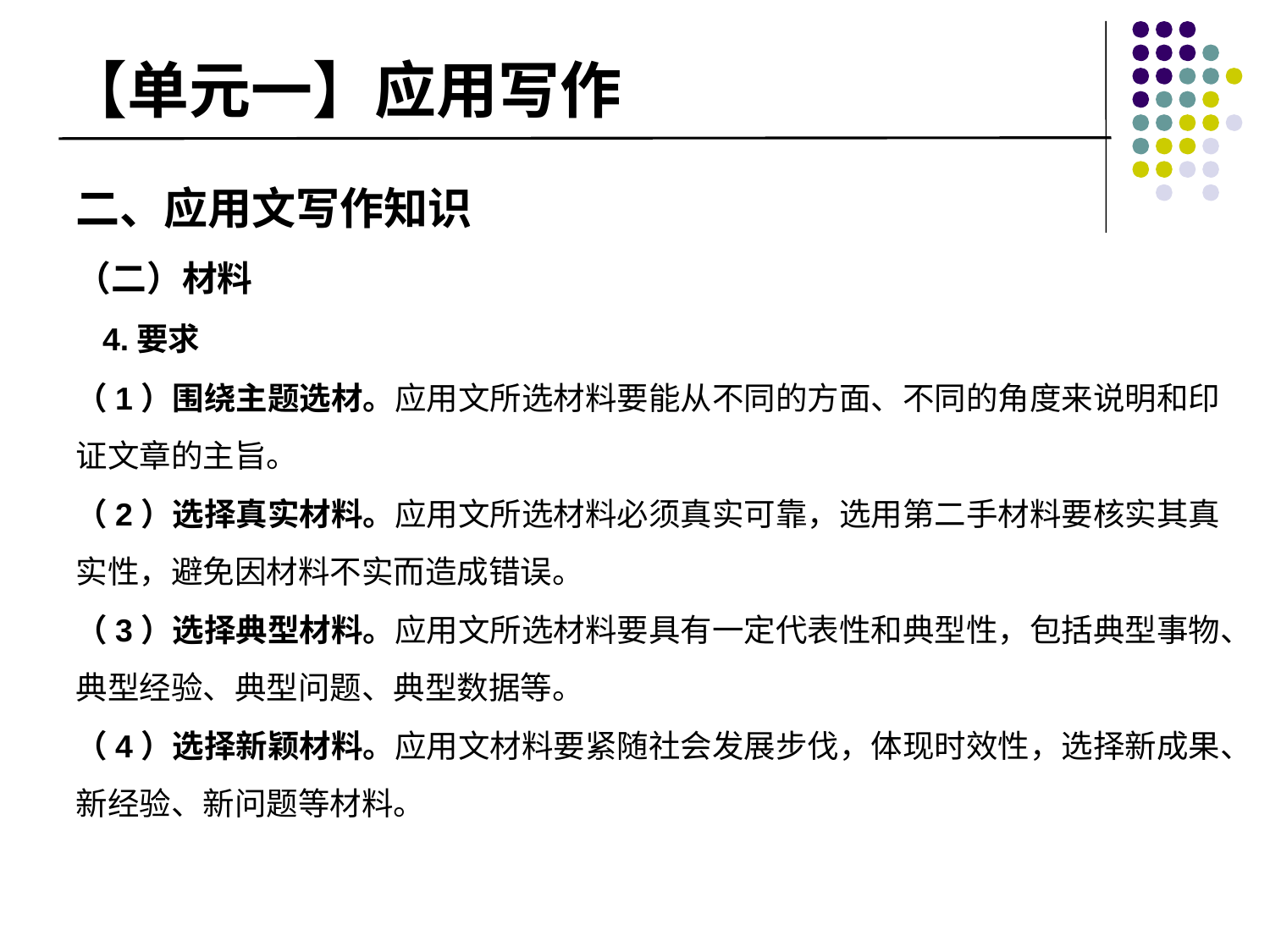

# 【单元一】应用写作
二、应用文写作知识
（二）材料
   4.要求
（1）围绕主题选材。应用文所选材料要能从不同的方面、不同的角度来说明和印证文章的主旨。
（2）选择真实材料。应用文所选材料必须真实可靠，选用第二手材料要核实其真实性，避免因材料不实而造成错误。
（3）选择典型材料。应用文所选材料要具有一定代表性和典型性，包括典型事物、典型经验、典型问题、典型数据等。
（4）选择新颖材料。应用文材料要紧随社会发展步伐，体现时效性，选择新成果、新经验、新问题等材料。